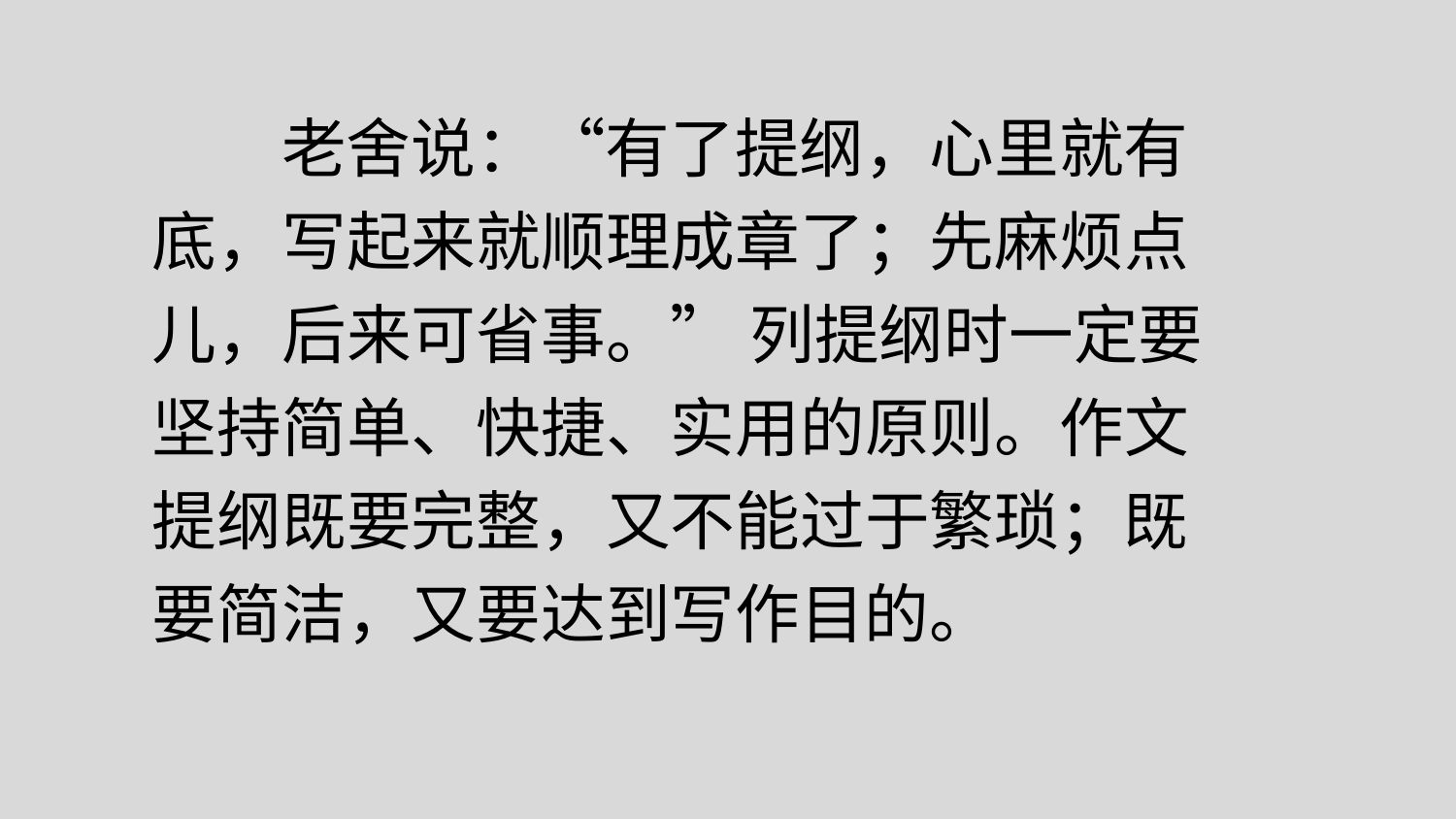

老舍说：“有了提纲，心里就有底，写起来就顺理成章了；先麻烦点儿，后来可省事。” 列提纲时一定要坚持简单、快捷、实用的原则。作文提纲既要完整，又不能过于繁琐；既要简洁，又要达到写作目的。